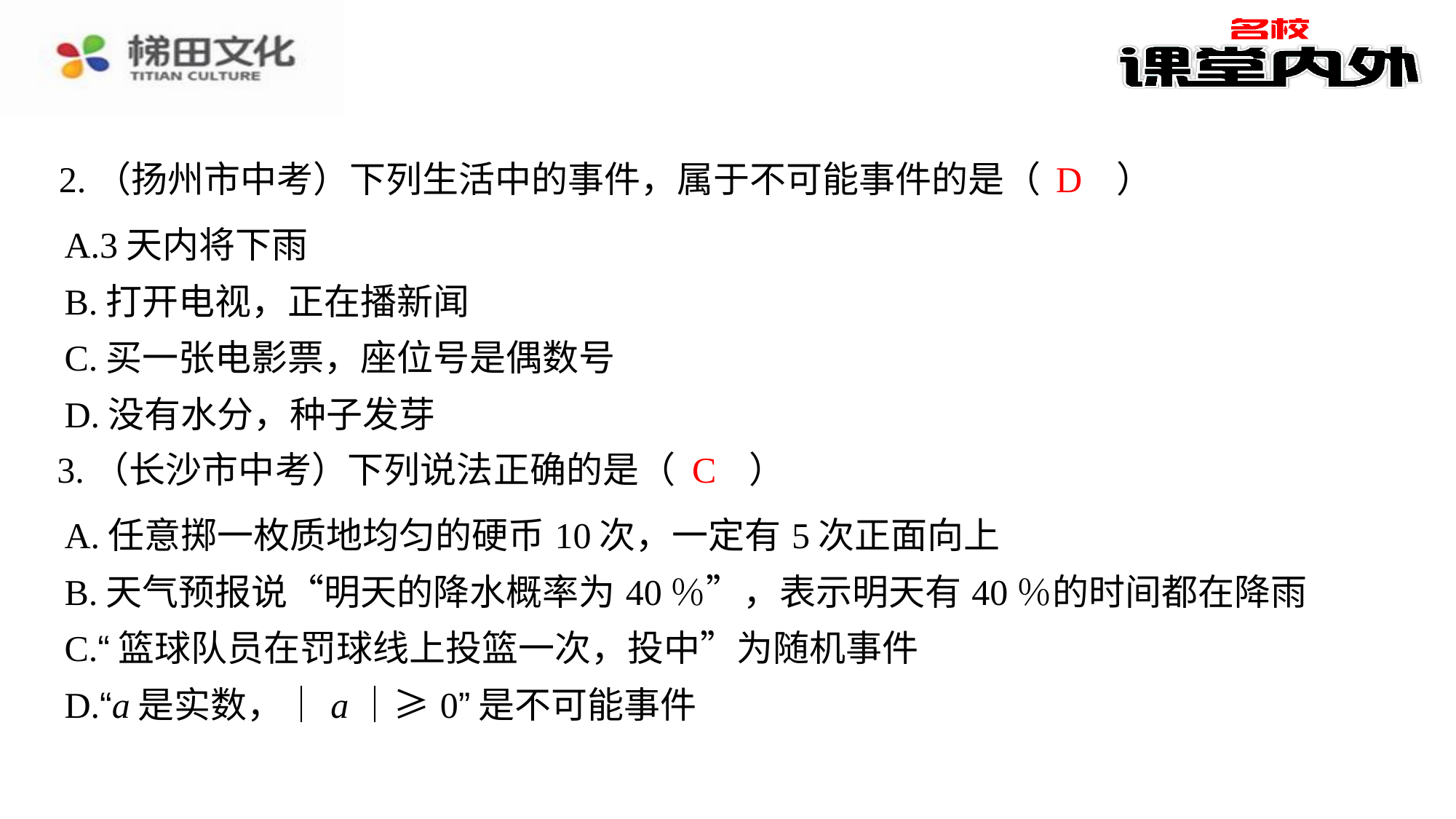

D
2.（扬州市中考）下列生活中的事件，属于不可能事件的是（　D　）
| A.3天内将下雨 |
| --- |
| B.打开电视，正在播新闻 |
| C.买一张电影票，座位号是偶数号 |
| D.没有水分，种子发芽 |
C
3.（长沙市中考）下列说法正确的是（　C　）
| A.任意掷一枚质地均匀的硬币10次，一定有5次正面向上 |
| --- |
| B.天气预报说“明天的降水概率为40％”，表示明天有40％的时间都在降雨 |
| C.“篮球队员在罚球线上投篮一次，投中”为随机事件 |
| D.“a是实数，｜a｜≥0”是不可能事件 |